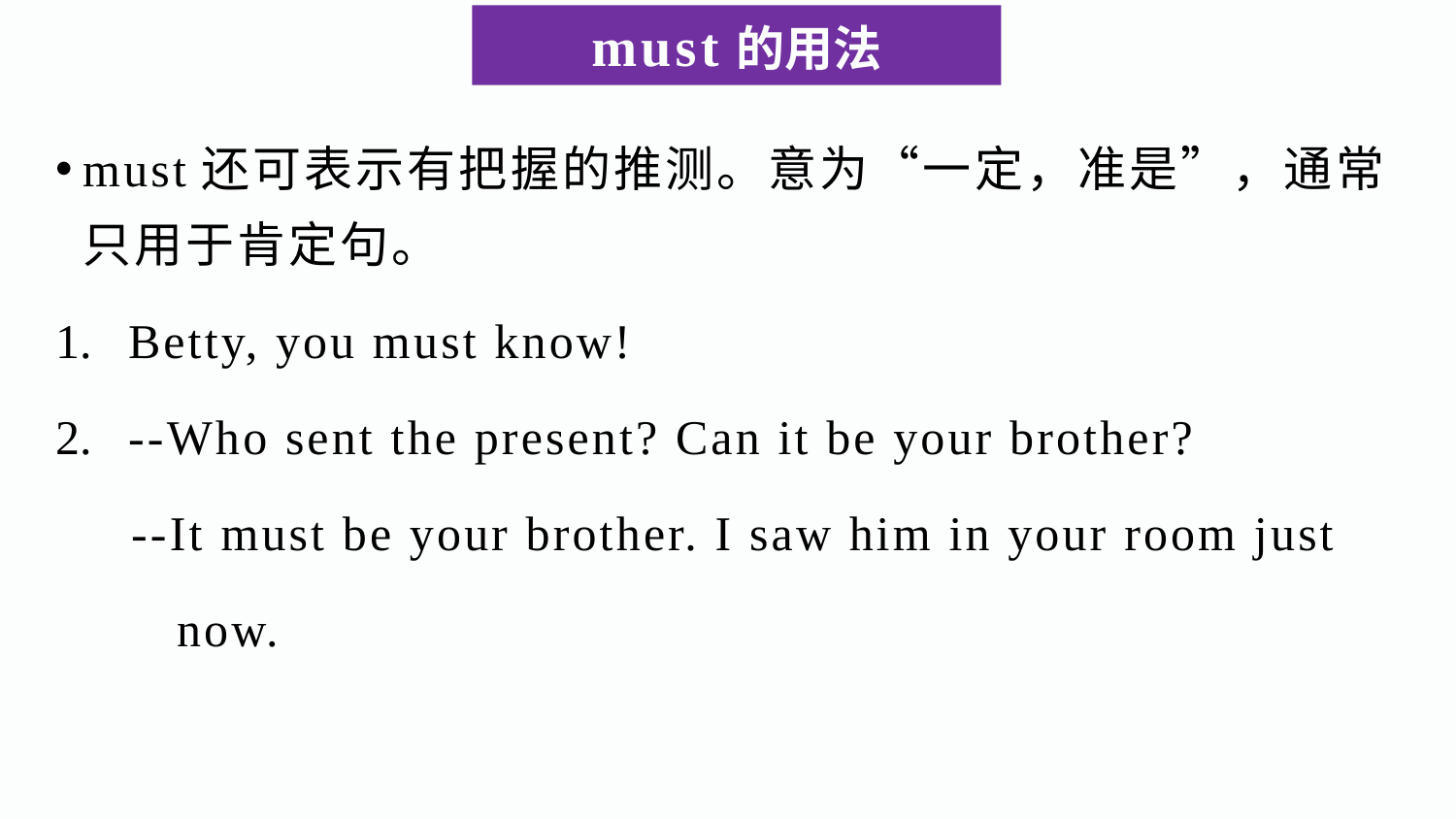

must的用法
must还可表示有把握的推测。意为“一定，准是”，通常只用于肯定句。
Betty, you must know!
--Who sent the present? Can it be your brother?
     --It must be your brother. I saw him in your room just
        now.